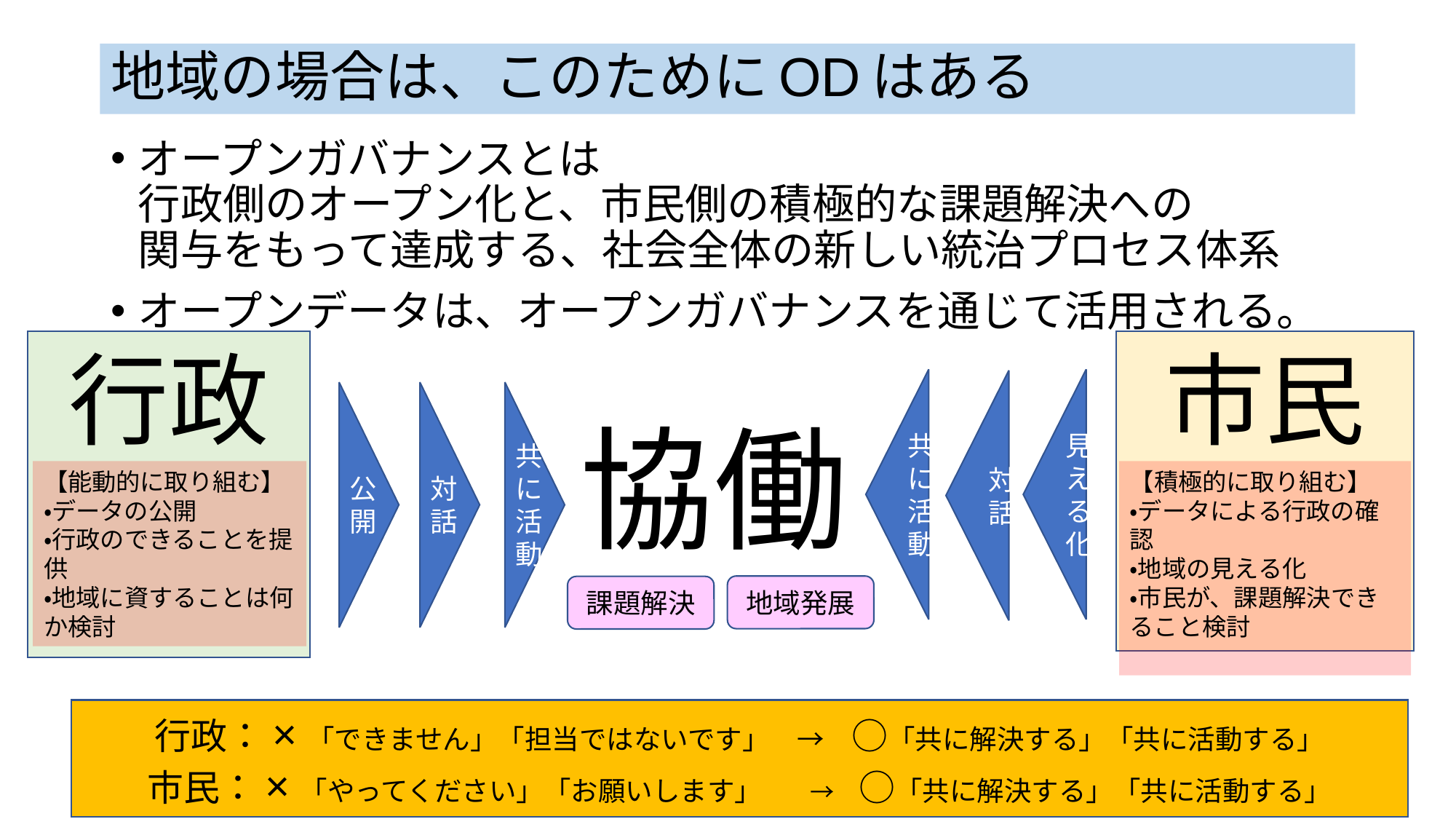

# 地域の場合は、このためにODはある
オープンガバナンスとは
行政側のオープン化と、市民側の積極的な課題解決への
関与をもって達成する、社会全体の新しい統治プロセス体系
オープンデータは、オープンガバナンスを通じて活用される。
行政
市民
協働
【能動的に取り組む】
・データの公開
・行政のできることを提供
・地域に資することは何か検討
【積極的に取り組む】
・データによる行政の確認
・地域の見える化
・市民が、課題解決できること検討

共に活動
見える化
対話
公開
対話
共
に活動
地域発展
課題解決
行政：×「できません」「担当ではないです」　→　○「共に解決する」「共に活動する」
市民：×「やってください」「お願いします」　　→　○「共に解決する」「共に活動する」
Code for Japan
10